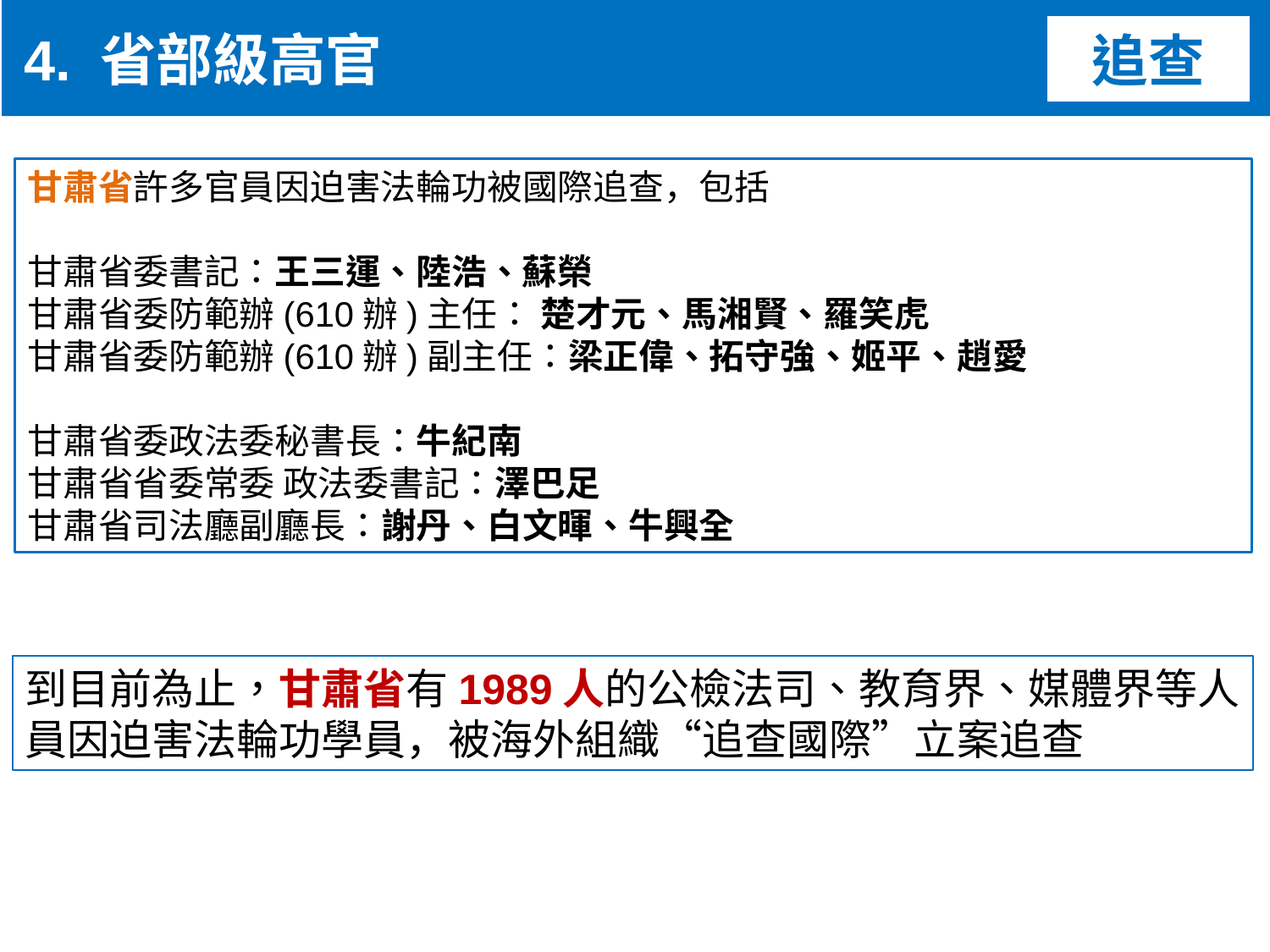

4. 省部級高官
追查
甘肅省許多官員因迫害法輪功被國際追查，包括

甘肅省委書記：王三運、陸浩、蘇榮
甘肅省委防範辦(610辦)主任： 楚才元、馬湘賢、羅笑虎
甘肅省委防範辦(610辦)副主任：梁正偉、拓守強、姬平、趙愛

甘肅省委政法委秘書長：牛紀南
甘肅省省委常委 政法委書記：澤巴足
甘肅省司法廳副廳長：謝丹、白文暉、牛興全
到目前為止，甘肅省有1989人的公檢法司、教育界、媒體界等人員因迫害法輪功學員，被海外組織“追查國際”立案追查